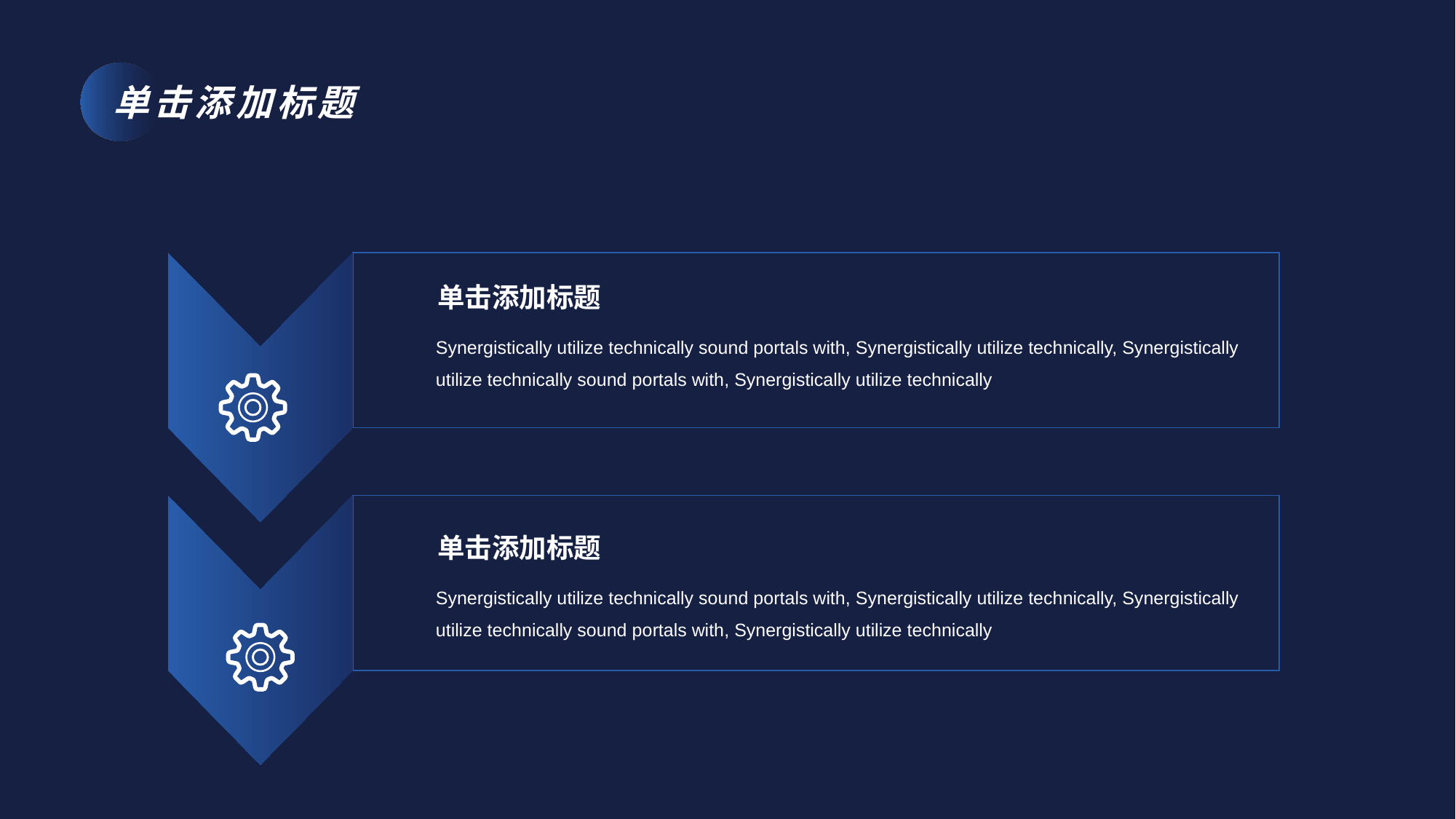

单击添加标题
Synergistically utilize technically sound portals with, Synergistically utilize technically, Synergistically utilize technically sound portals with, Synergistically utilize technically

单击添加标题
Synergistically utilize technically sound portals with, Synergistically utilize technically, Synergistically utilize technically sound portals with, Synergistically utilize technically